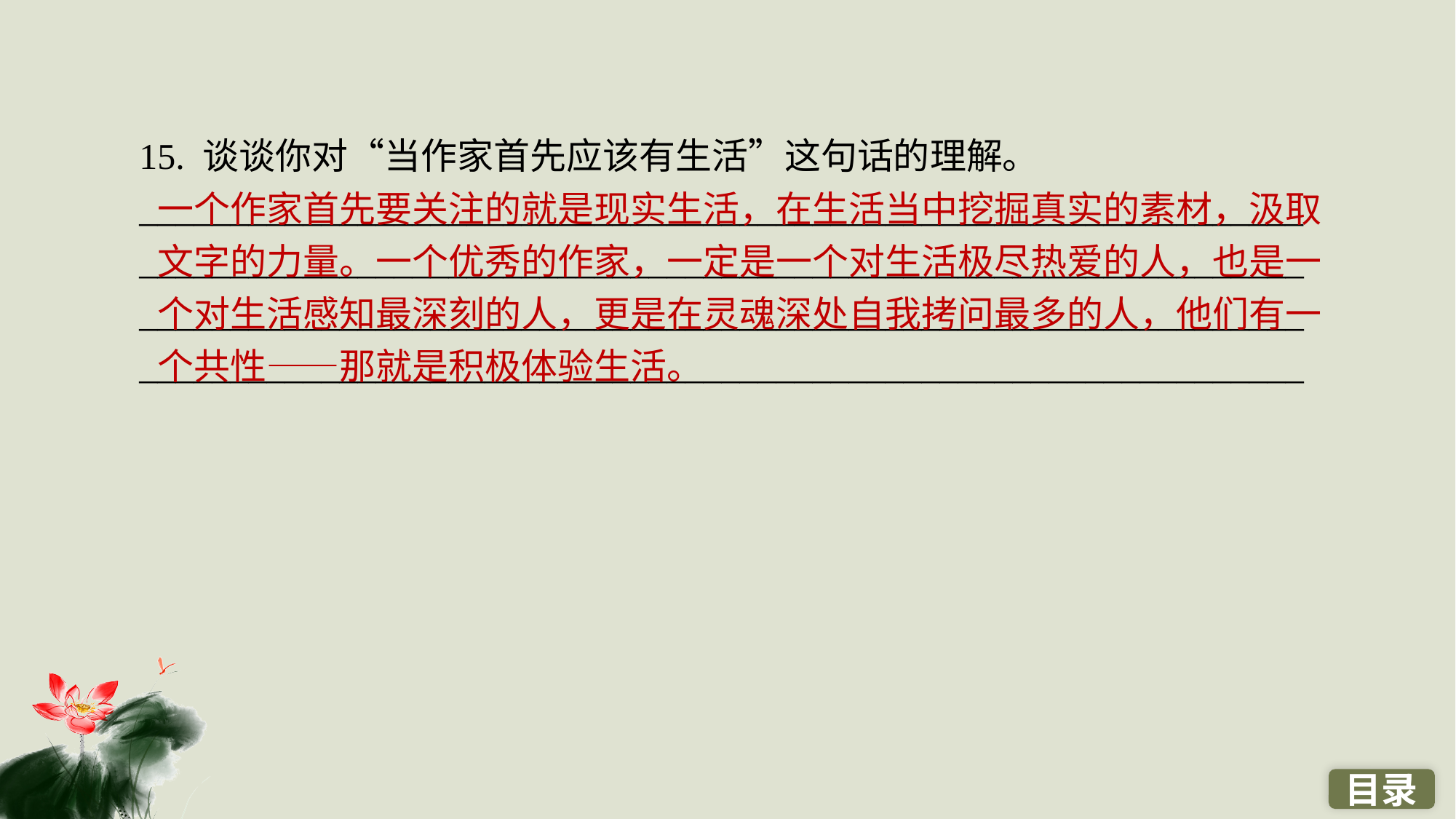

15. 谈谈你对“当作家首先应该有生活”这句话的理解。
________________________________________________________________
________________________________________________________________
________________________________________________________________________________________________________________________________

一个作家首先要关注的就是现实生活，在生活当中挖掘真实的素材，汲取文字的力量。一个优秀的作家，一定是一个对生活极尽热爱的人，也是一个对生活感知最深刻的人，更是在灵魂深处自我拷问最多的人，他们有一个共性——那就是积极体验生活。